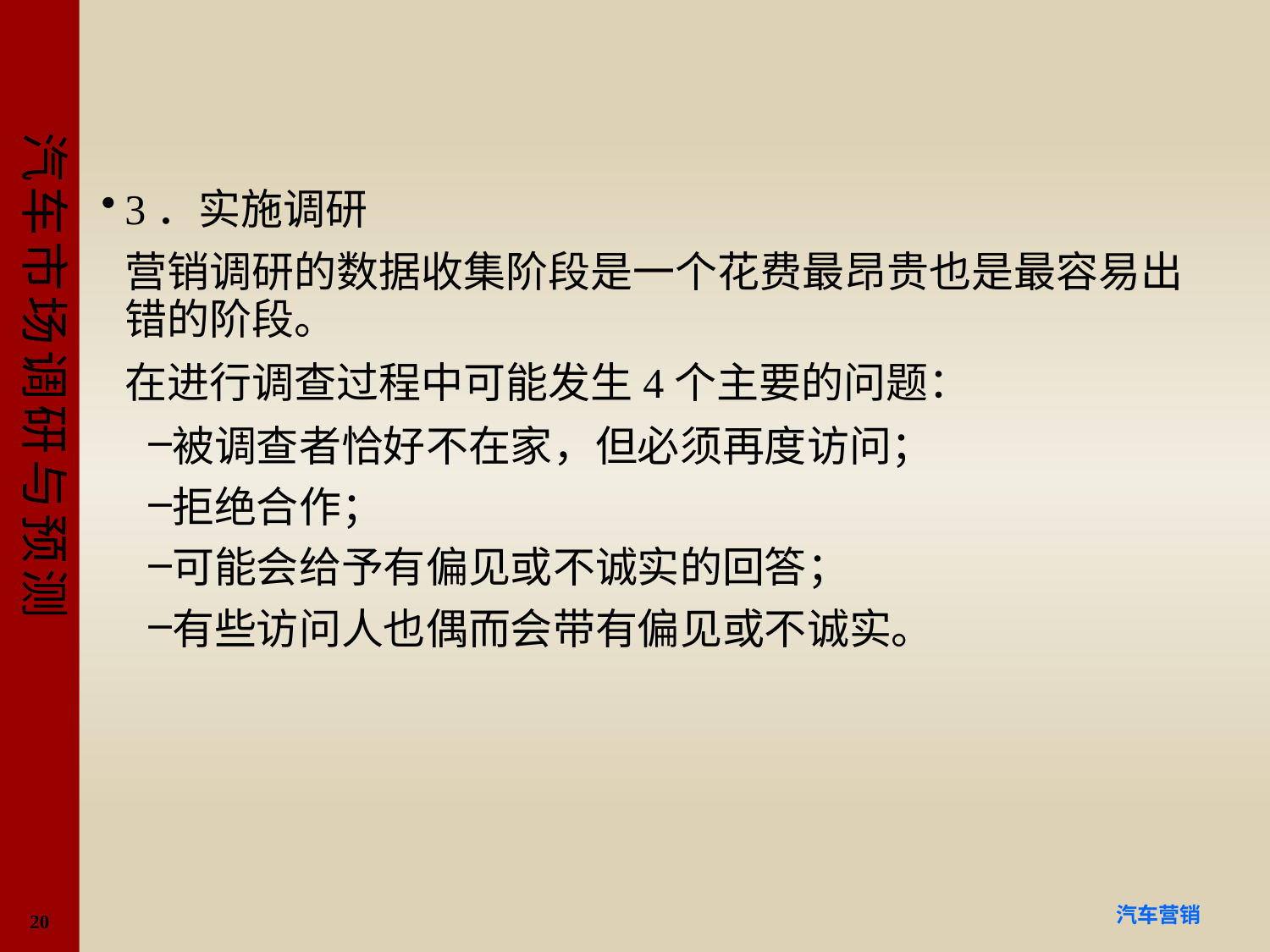

#
3．实施调研
营销调研的数据收集阶段是一个花费最昂贵也是最容易出错的阶段。
在进行调查过程中可能发生4个主要的问题：
被调查者恰好不在家，但必须再度访问；
拒绝合作；
可能会给予有偏见或不诚实的回答；
有些访问人也偶而会带有偏见或不诚实。

20